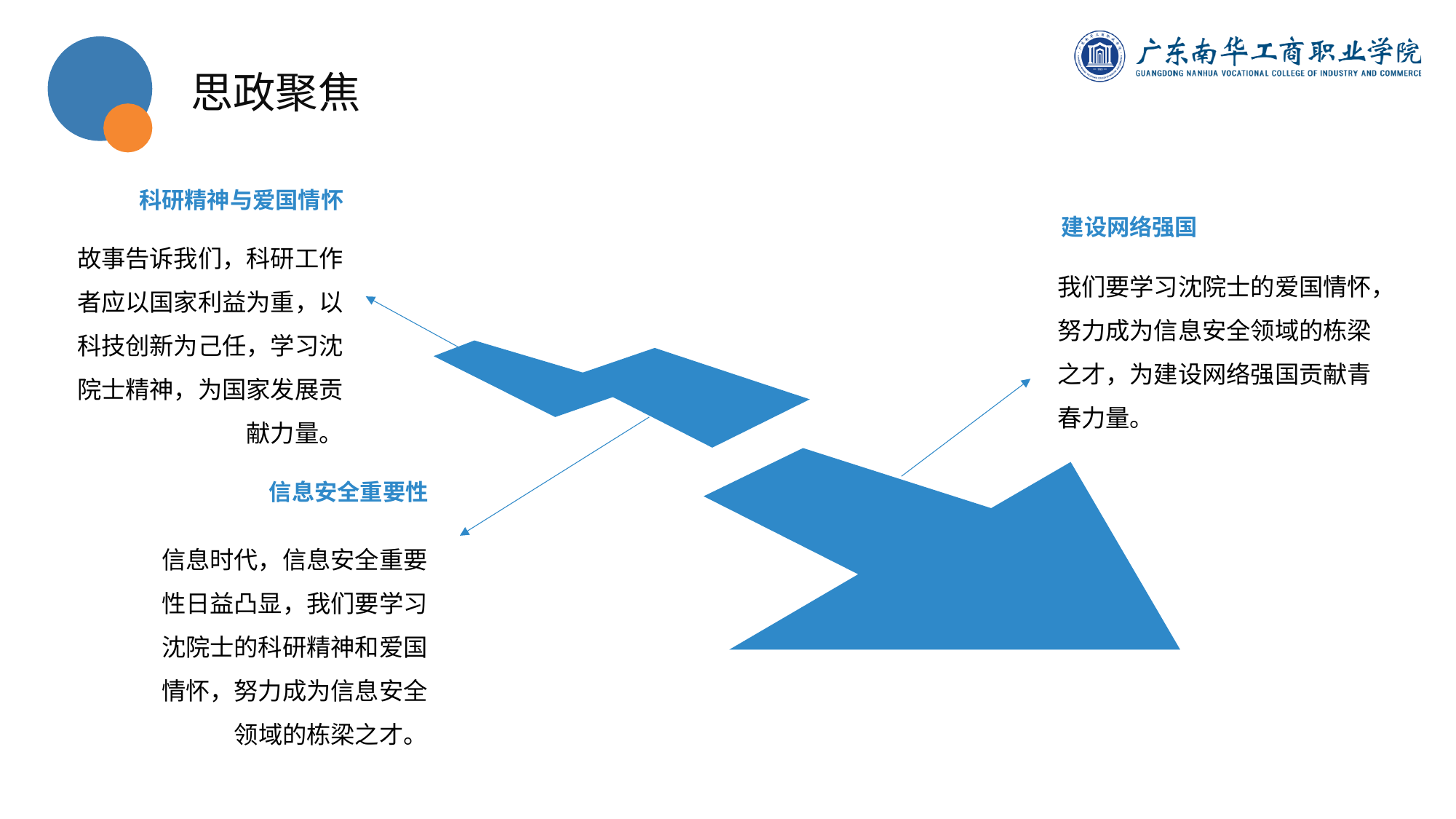

思政聚焦

科研精神与爱国情怀
建设网络强国
故事告诉我们，科研工作者应以国家利益为重，以科技创新为己任，学习沈院士精神，为国家发展贡献力量。
我们要学习沈院士的爱国情怀，努力成为信息安全领域的栋梁之才，为建设网络强国贡献青春力量。

信息安全重要性
信息时代，信息安全重要性日益凸显，我们要学习沈院士的科研精神和爱国情怀，努力成为信息安全领域的栋梁之才。